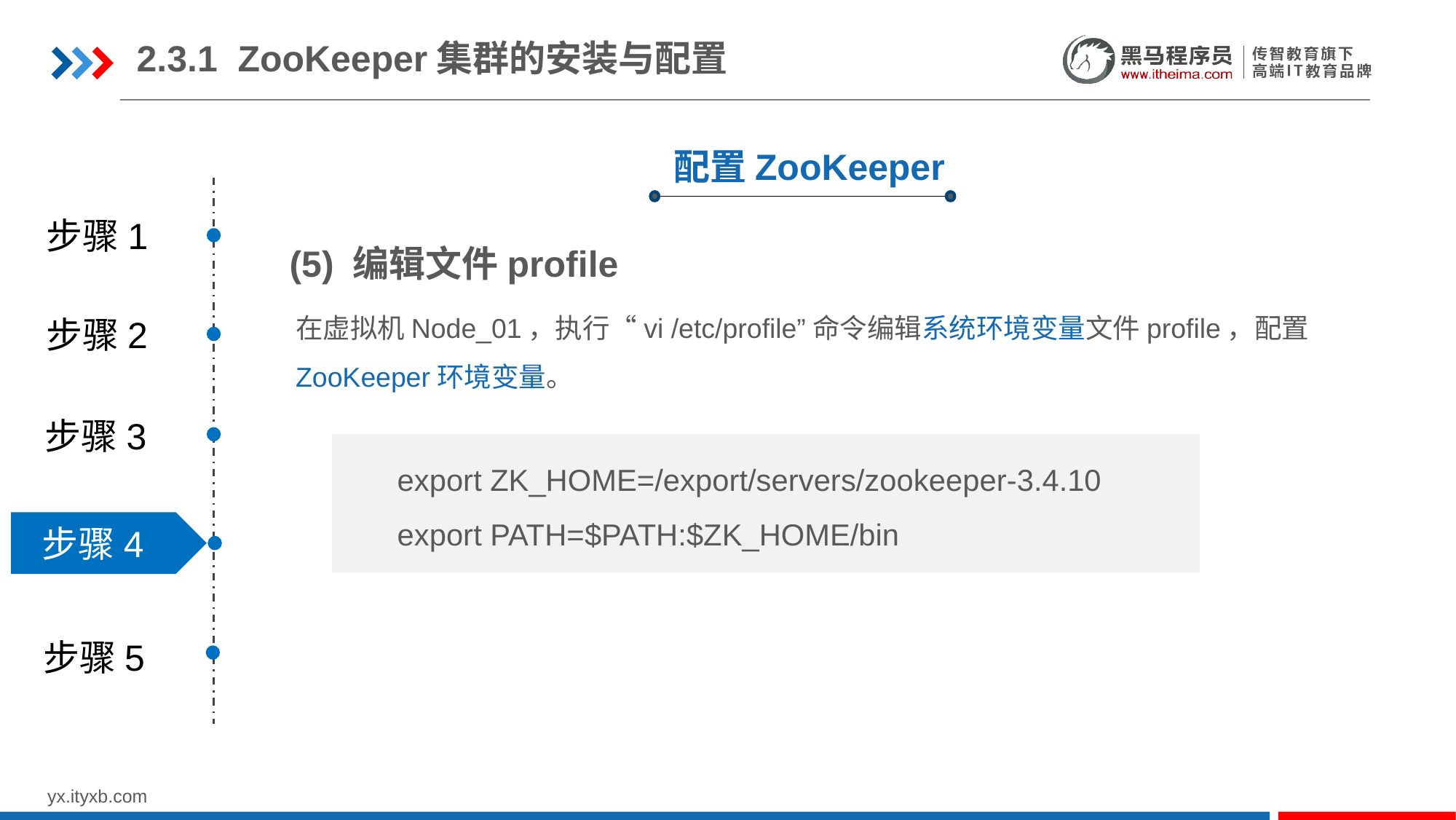

2.3.1  ZooKeeper集群的安装与配置

配置ZooKeeper

步骤1
(5) 编辑文件profile

在虚拟机Node_01，执行“vi /etc/profile”命令编辑系统环境变量文件profile，配置ZooKeeper环境变量。
步骤2

步骤3

export ZK_HOME=/export/servers/zookeeper-3.4.10
export PATH=$PATH:$ZK_HOME/bin

步骤4

步骤5